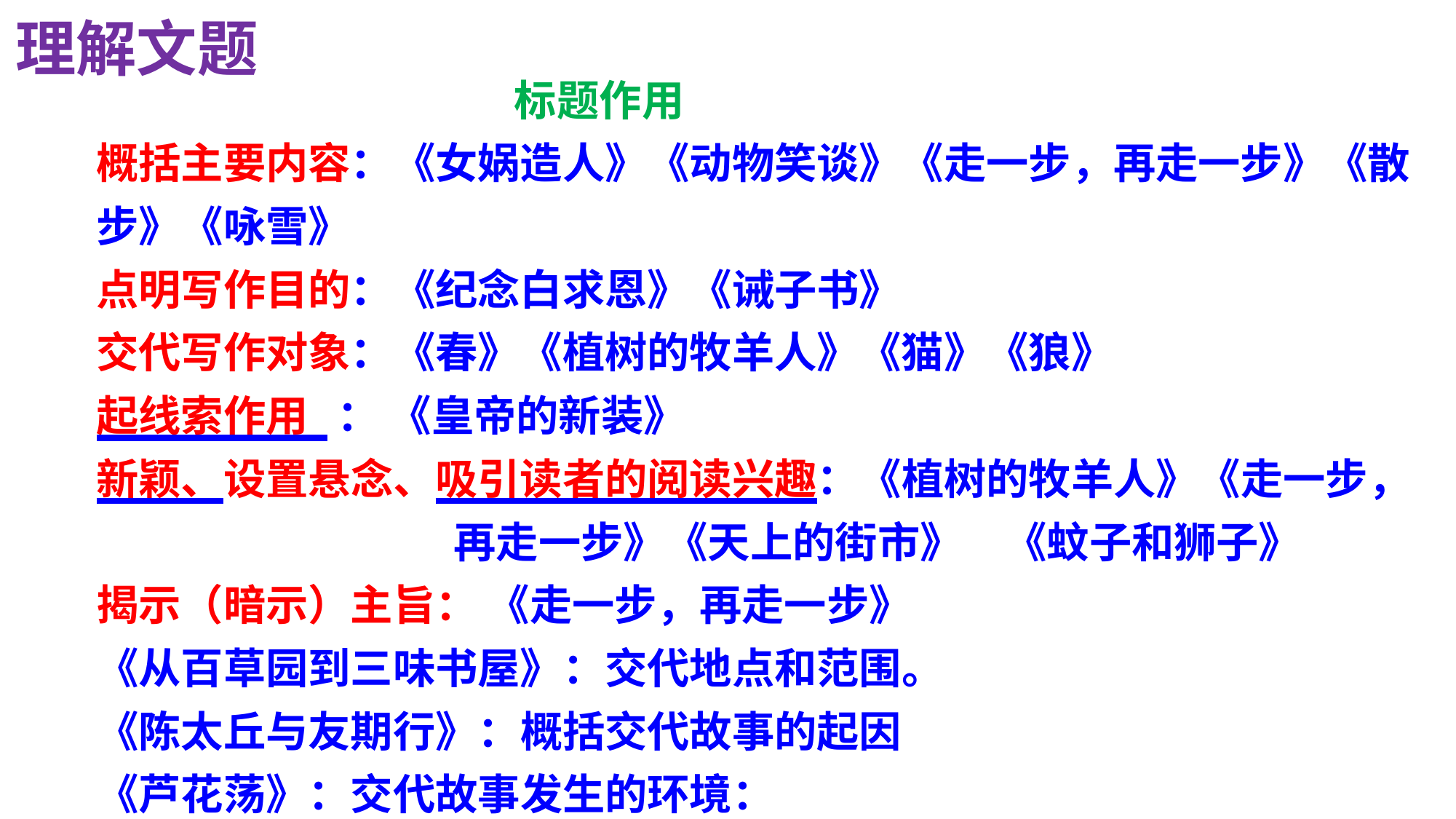

理解文题
　                                       标题作用
概括主要内容：《女娲造人》《动物笑谈》《走一步，再走一步》《散步》《咏雪》
点明写作目的：《纪念白求恩》《诫子书》
交代写作对象：《春》《植树的牧羊人》《猫》《狼》
起线索作用   ： 《皇帝的新装》
新颖、设置悬念、吸引读者的阅读兴趣：《植树的牧羊人》《走一步，
                                    再走一步》《天上的街市》　《蚊子和狮子》
揭示（暗示）主旨： 《走一步，再走一步》
《从百草园到三味书屋》：交代地点和范围。
《陈太丘与友期行》：概括交代故事的起因
《芦花荡》：交代故事发生的环境：